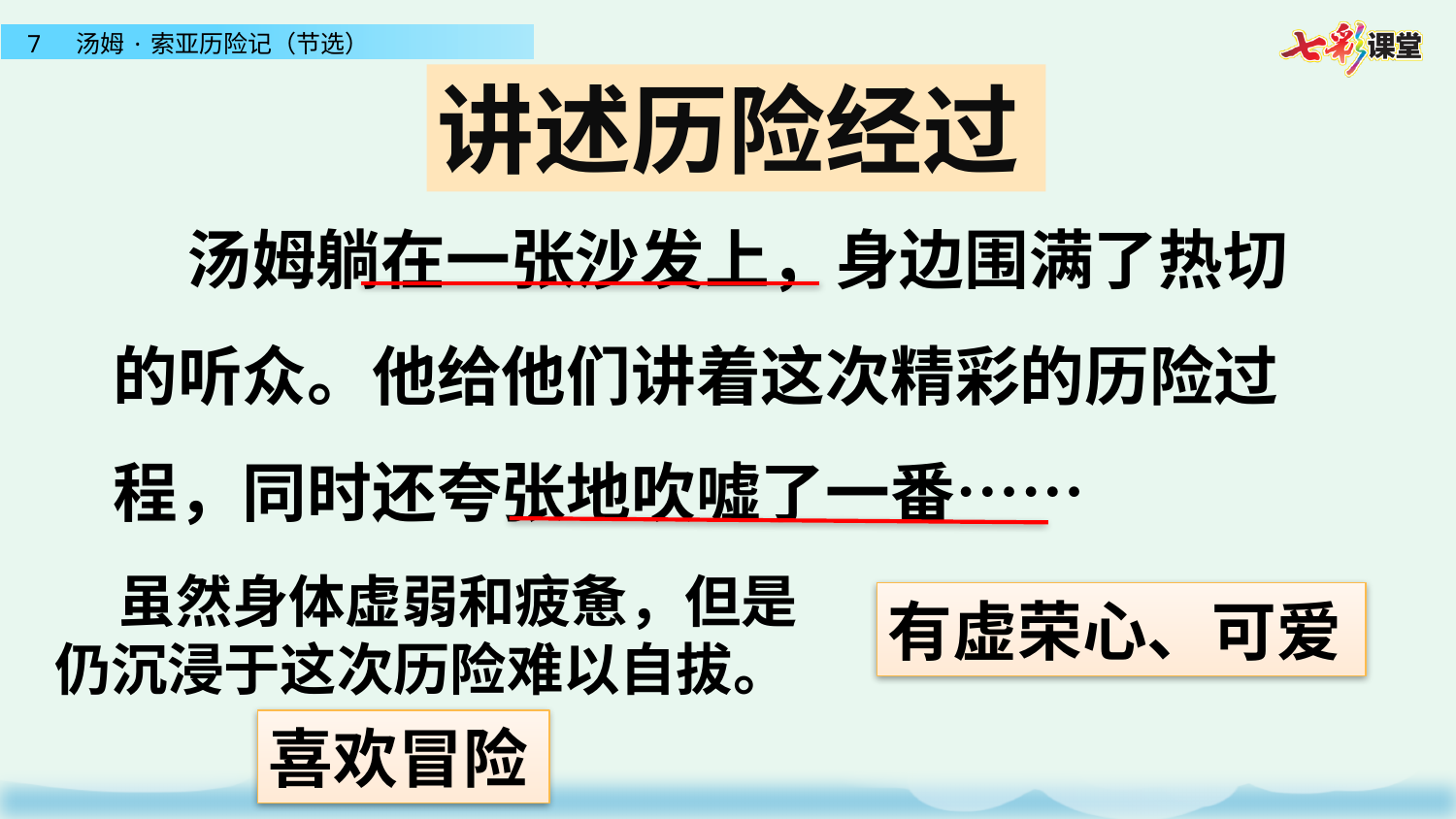

讲述历险经过
    汤姆躺在一张沙发上，身边围满了热切的听众。他给他们讲着这次精彩的历险过程，同时还夸张地吹嘘了一番……
    虽然身体虚弱和疲惫，但是仍沉浸于这次历险难以自拔。
有虚荣心、可爱
喜欢冒险